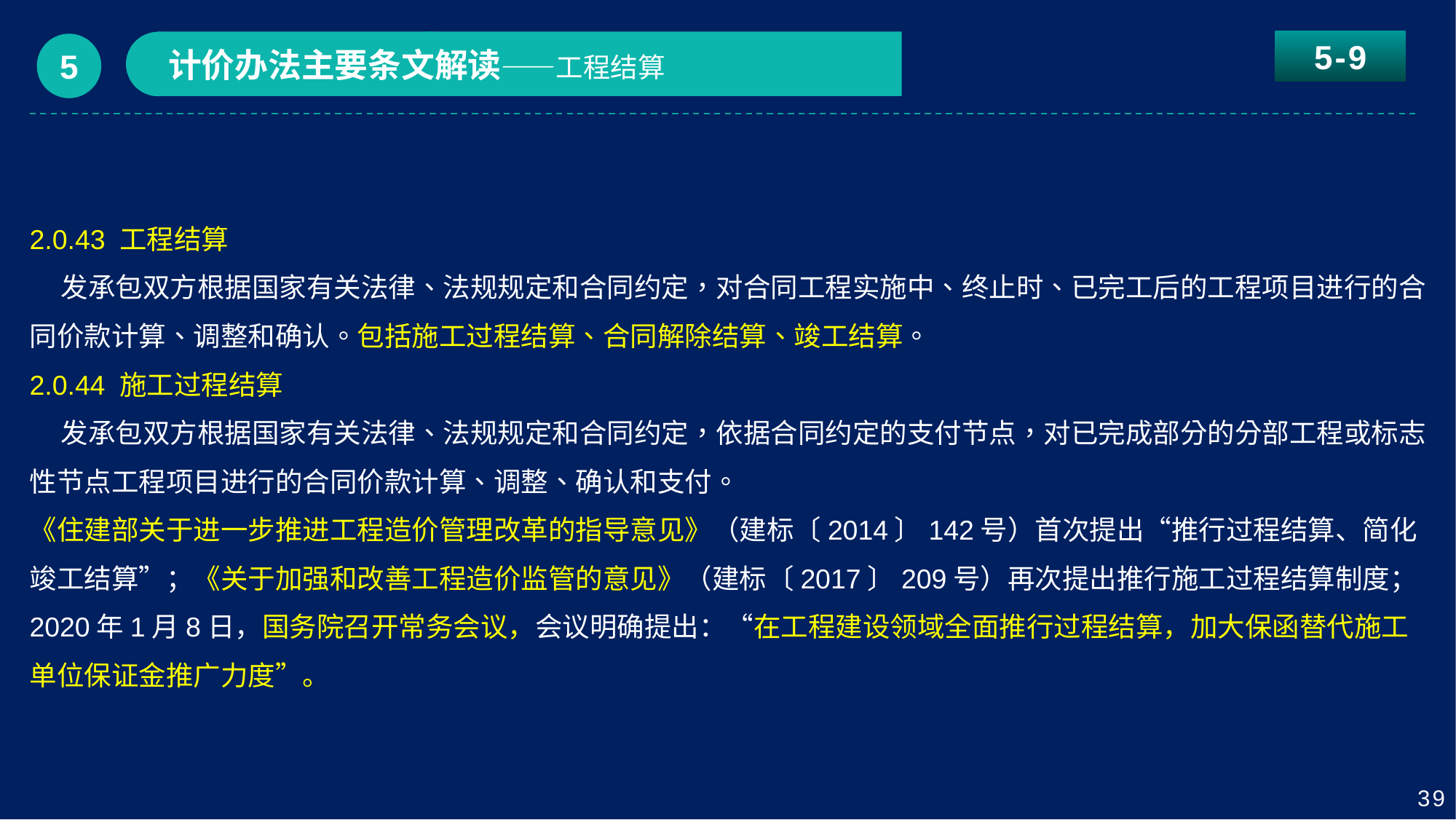

5-9
计价办法主要条文解读——工程结算

5
2.0.43 工程结算
    发承包双方根据国家有关法律、法规规定和合同约定，对合同工程实施中、终止时、已完工后的工程项目进行的合同价款计算、调整和确认。包括施工过程结算、合同解除结算、竣工结算。
2.0.44 施工过程结算
    发承包双方根据国家有关法律、法规规定和合同约定，依据合同约定的支付节点，对已完成部分的分部工程或标志性节点工程项目进行的合同价款计算、调整、确认和支付。
《住建部关于进一步推进工程造价管理改革的指导意见》（建标〔2014〕142号）首次提出“推行过程结算、简化竣工结算”；《关于加强和改善工程造价监管的意见》（建标〔2017〕209号）再次提出推行施工过程结算制度；2020年1月8日，国务院召开常务会议，会议明确提出：“在工程建设领域全面推行过程结算，加大保函替代施工单位保证金推广力度”。
39